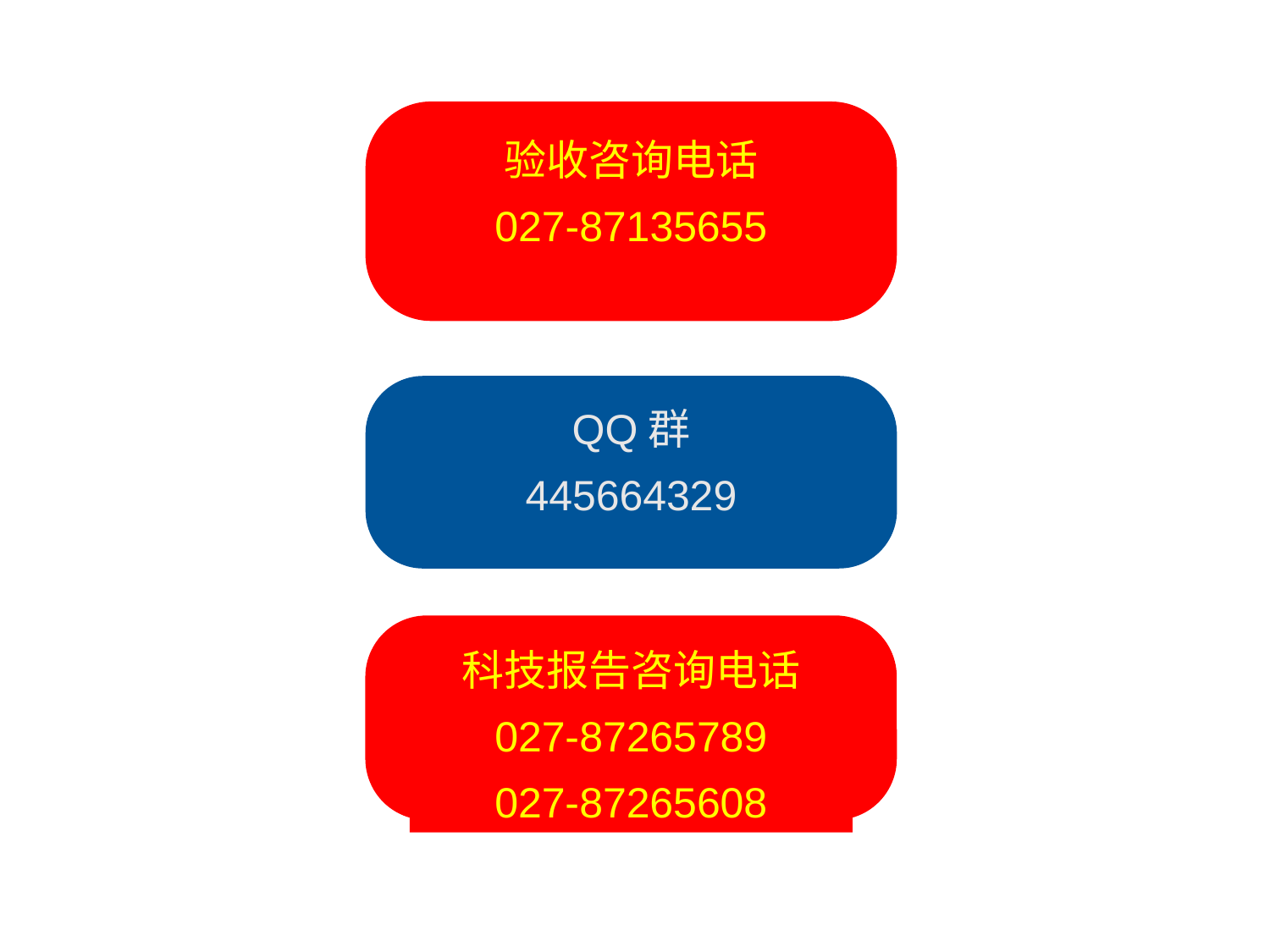

验收咨询电话
027-87135655

QQ群
445664329

科技报告咨询电话
027-87265789
027-87265608